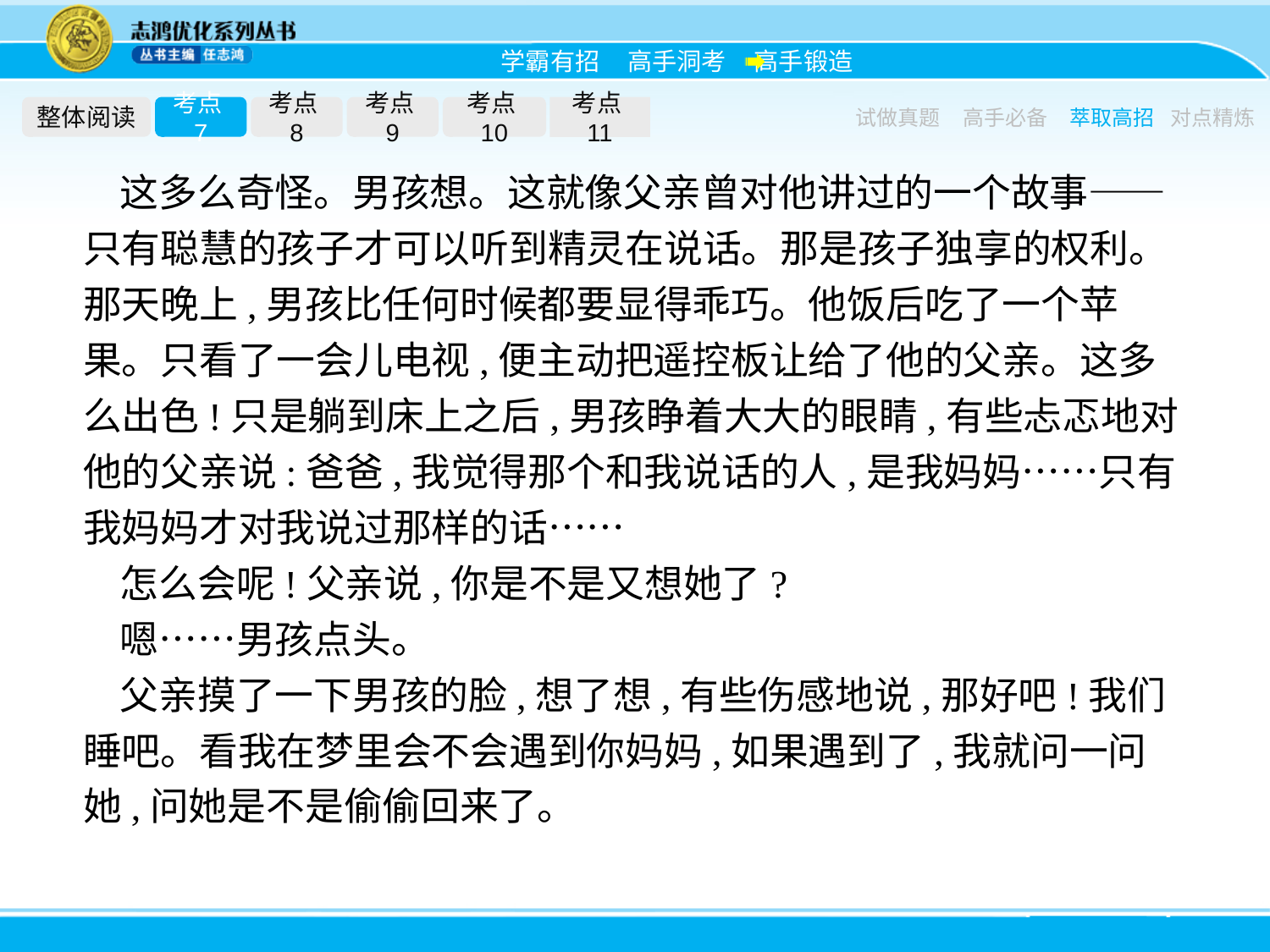

整体阅读
考点7
考点8
考点9
考点10
考点11
试做真题
高手必备
萃取高招
对点精炼
这多么奇怪。男孩想。这就像父亲曾对他讲过的一个故事——只有聪慧的孩子才可以听到精灵在说话。那是孩子独享的权利。那天晚上,男孩比任何时候都要显得乖巧。他饭后吃了一个苹果。只看了一会儿电视,便主动把遥控板让给了他的父亲。这多么出色!只是躺到床上之后,男孩睁着大大的眼睛,有些忐忑地对他的父亲说:爸爸,我觉得那个和我说话的人,是我妈妈……只有我妈妈才对我说过那样的话……
怎么会呢!父亲说,你是不是又想她了?
嗯……男孩点头。
父亲摸了一下男孩的脸,想了想,有些伤感地说,那好吧!我们睡吧。看我在梦里会不会遇到你妈妈,如果遇到了,我就问一问她,问她是不是偷偷回来了。